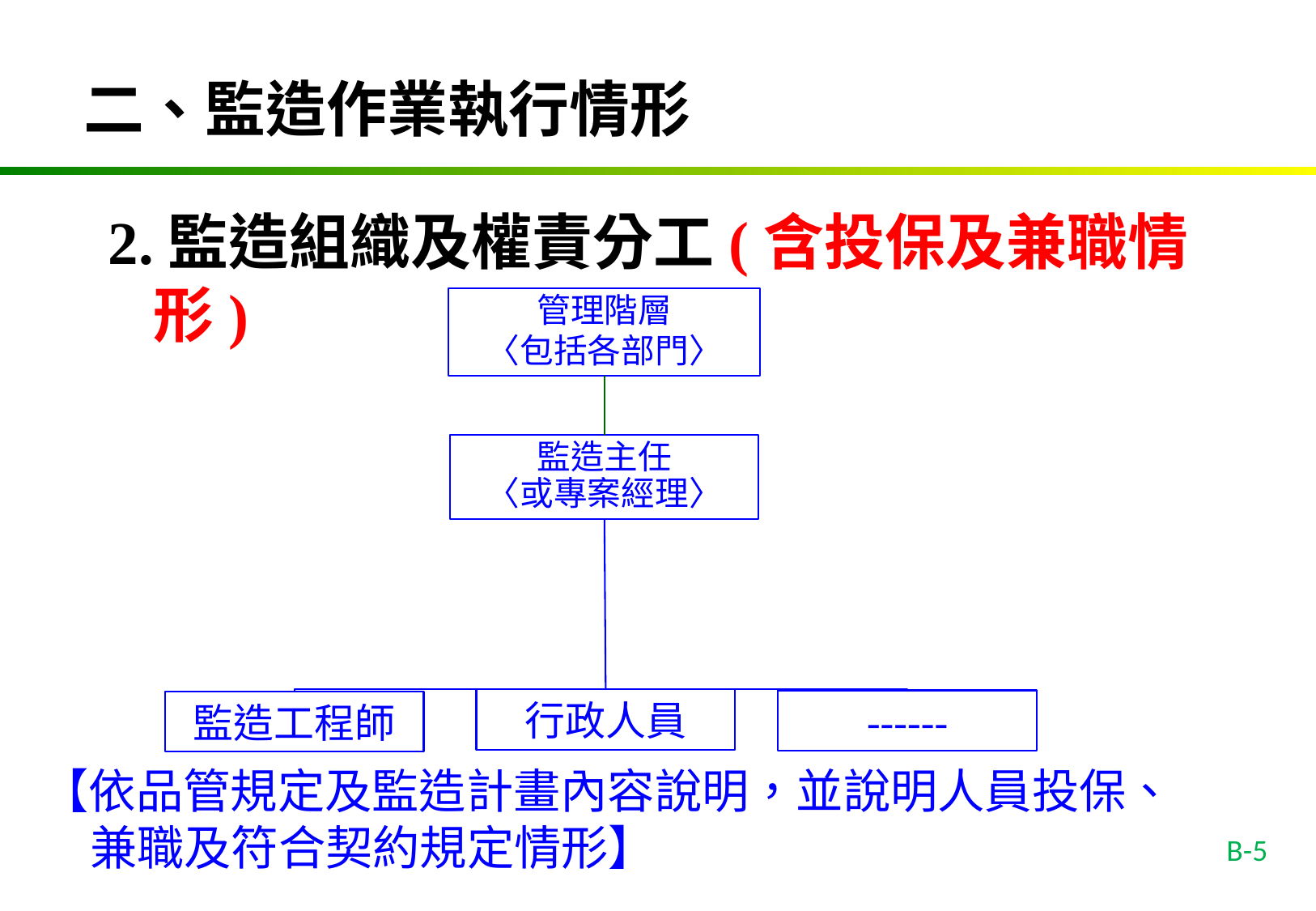

二、監造作業執行情形

2.監造組織及權責分工(含投保及兼職情形)
管理階層
〈包括各部門〉
監造主任
〈或專案經理〉
行政人員
------
監造工程師
【依品管規定及監造計畫內容說明，並說明人員投保、兼職及符合契約規定情形】
B-5